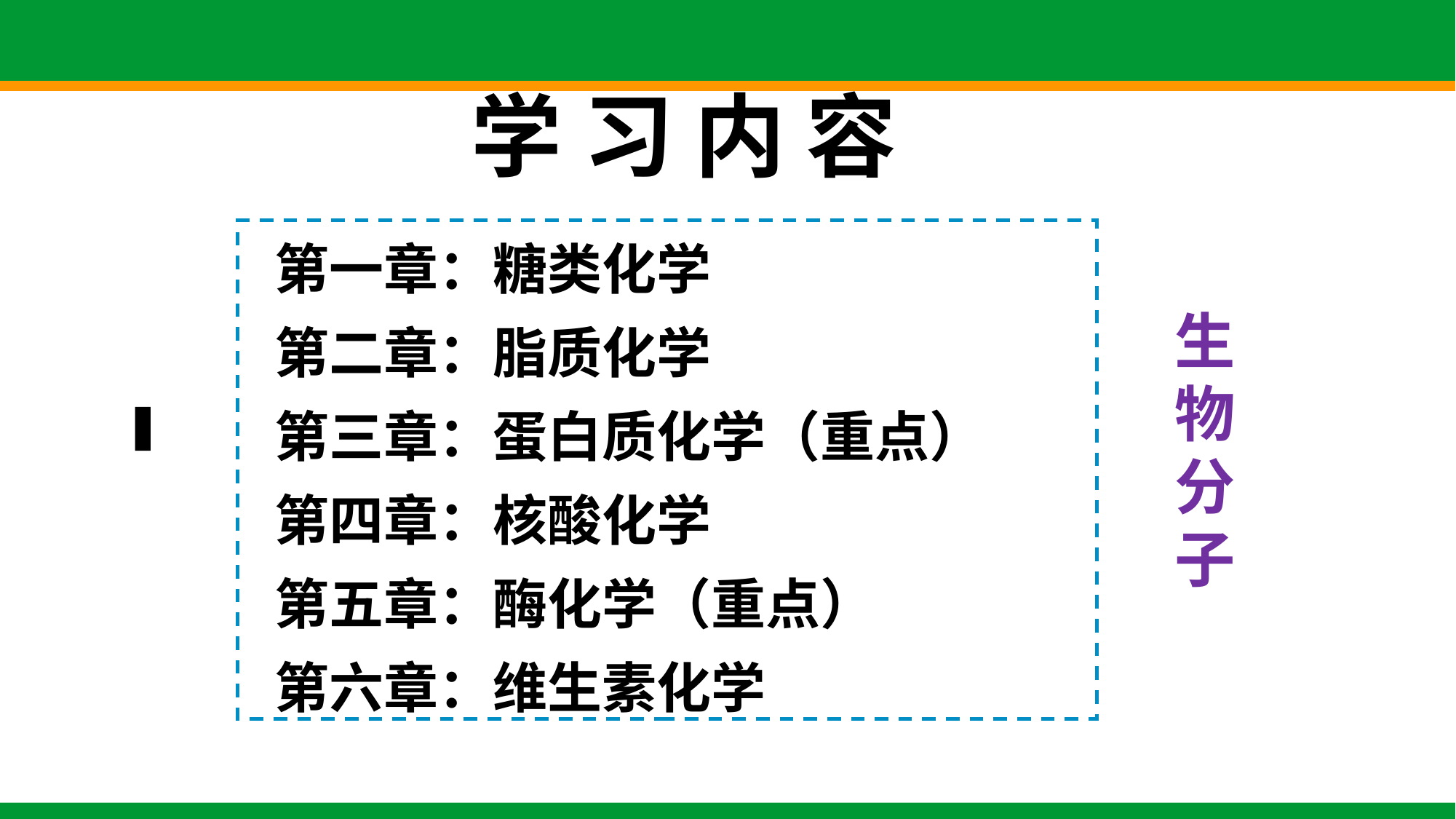

# 学 习 内 容

第一章：糖类化学
第二章：脂质化学
第三章：蛋白质化学（重点）
第四章：核酸化学
第五章：酶化学（重点）
第六章：维生素化学
生物分子
I